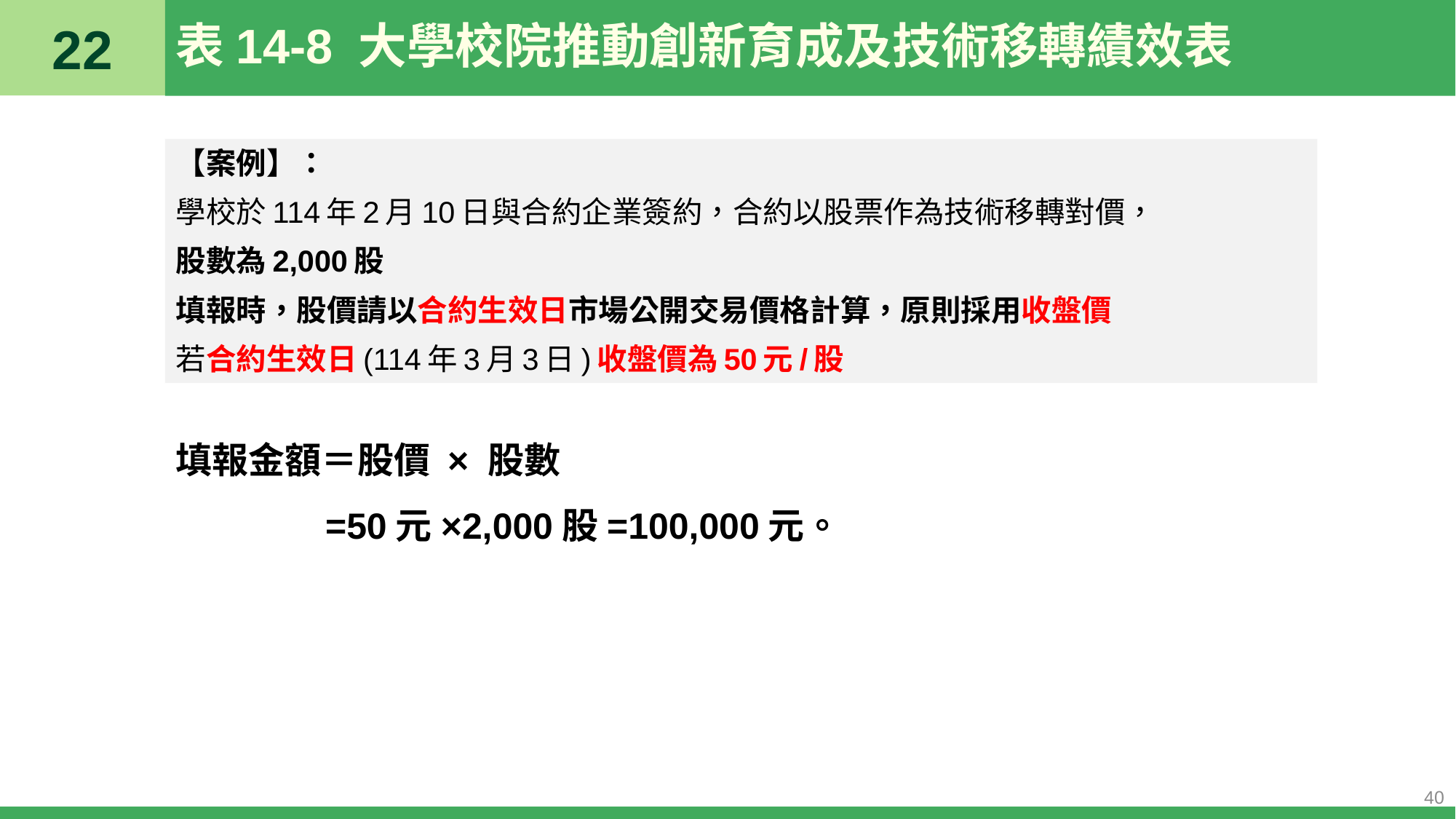

22
# 表14-8 大學校院推動創新育成及技術移轉績效表
【案例】：
學校於114年2月10日與合約企業簽約，合約以股票作為技術移轉對價，
股數為2,000股
填報時，股價請以合約生效日市場公開交易價格計算，原則採用收盤價
若合約生效日(114年3月3日)收盤價為50元/股
填報金額＝股價 × 股數
=50元×2,000股=100,000元。
40